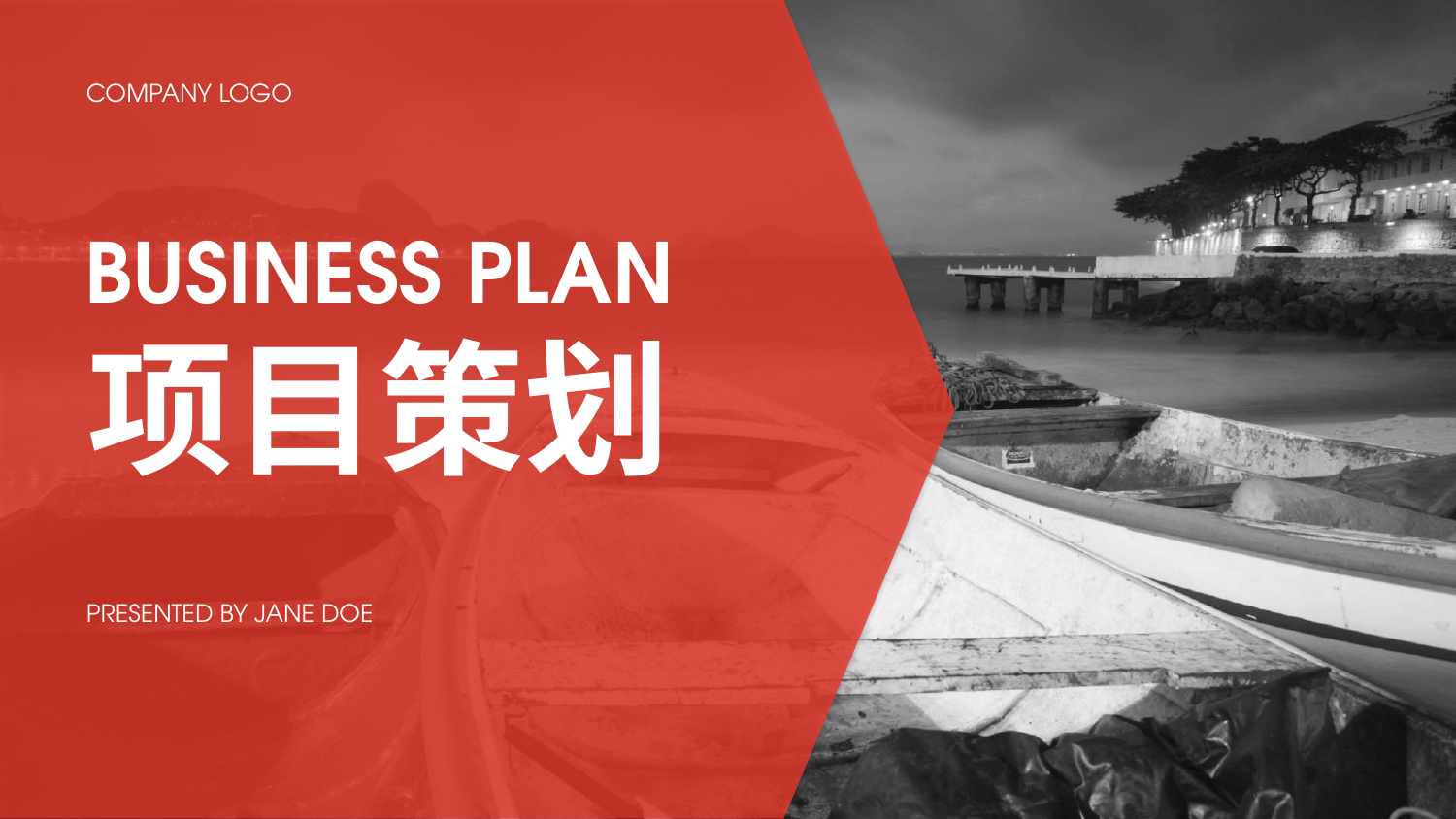

COMPANY LOGO
BUSINESS PLAN
项目策划
PRESENTED BY JANE DOE